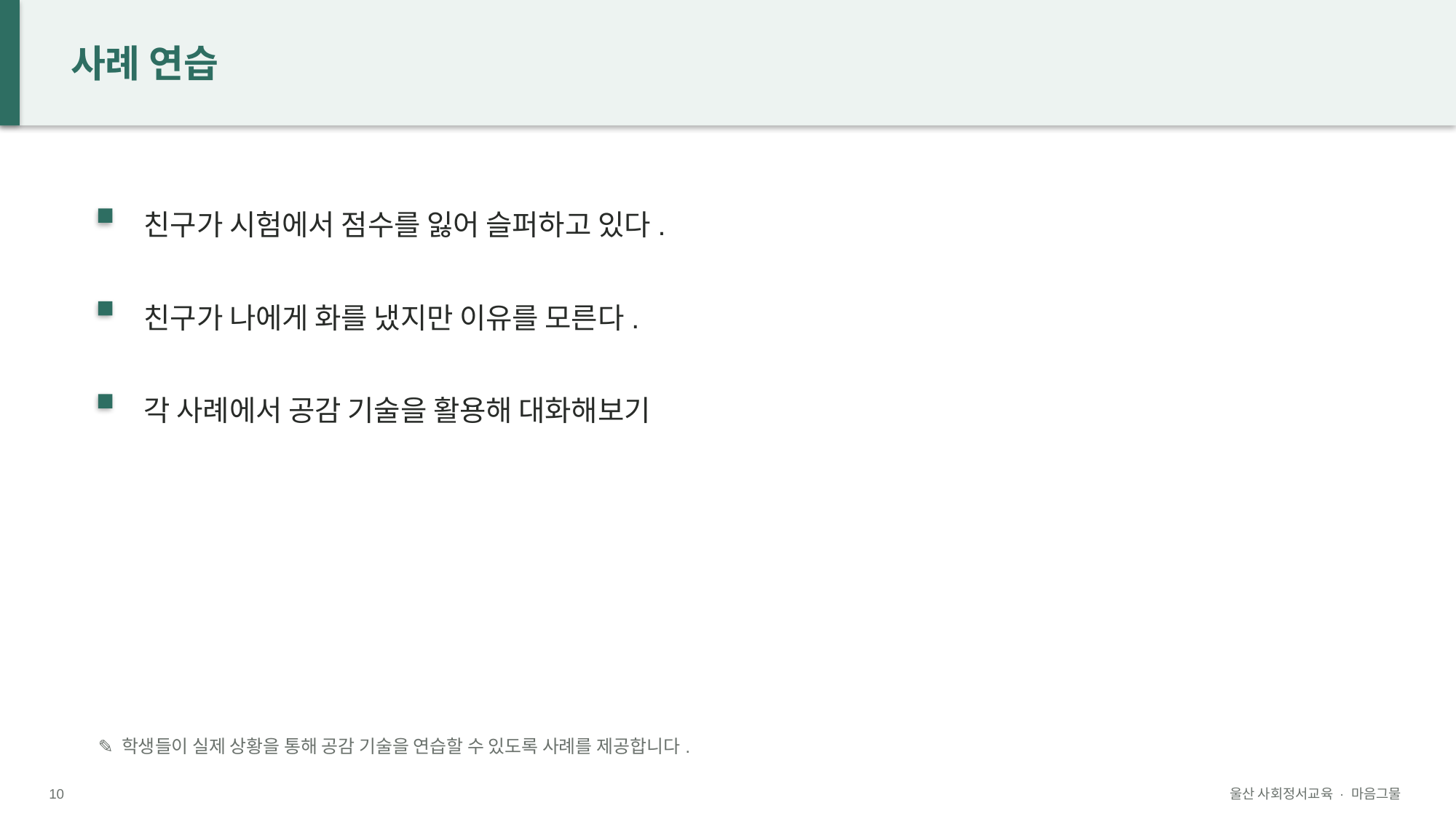

사례 연습
친구가 시험에서 점수를 잃어 슬퍼하고 있다.

친구가 나에게 화를 냈지만 이유를 모른다.

각 사례에서 공감 기술을 활용해 대화해보기

✎ 학생들이 실제 상황을 통해 공감 기술을 연습할 수 있도록 사례를 제공합니다.
10
울산 사회정서교육 · 마음그물